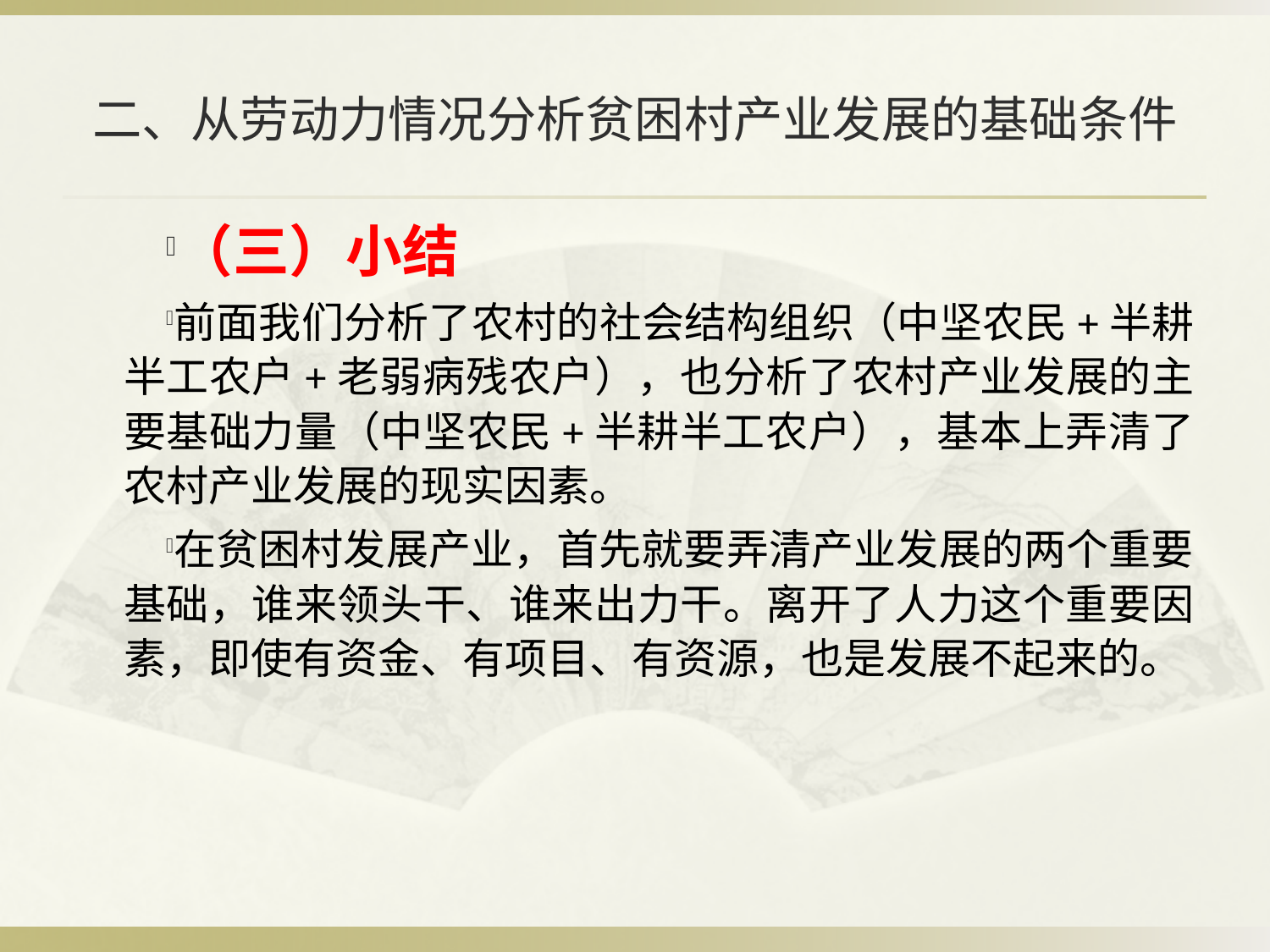

# 二、从劳动力情况分析贫困村产业发展的基础条件
（三）小结
前面我们分析了农村的社会结构组织（中坚农民+半耕半工农户+老弱病残农户），也分析了农村产业发展的主要基础力量（中坚农民+半耕半工农户），基本上弄清了农村产业发展的现实因素。
在贫困村发展产业，首先就要弄清产业发展的两个重要基础，谁来领头干、谁来出力干。离开了人力这个重要因素，即使有资金、有项目、有资源，也是发展不起来的。